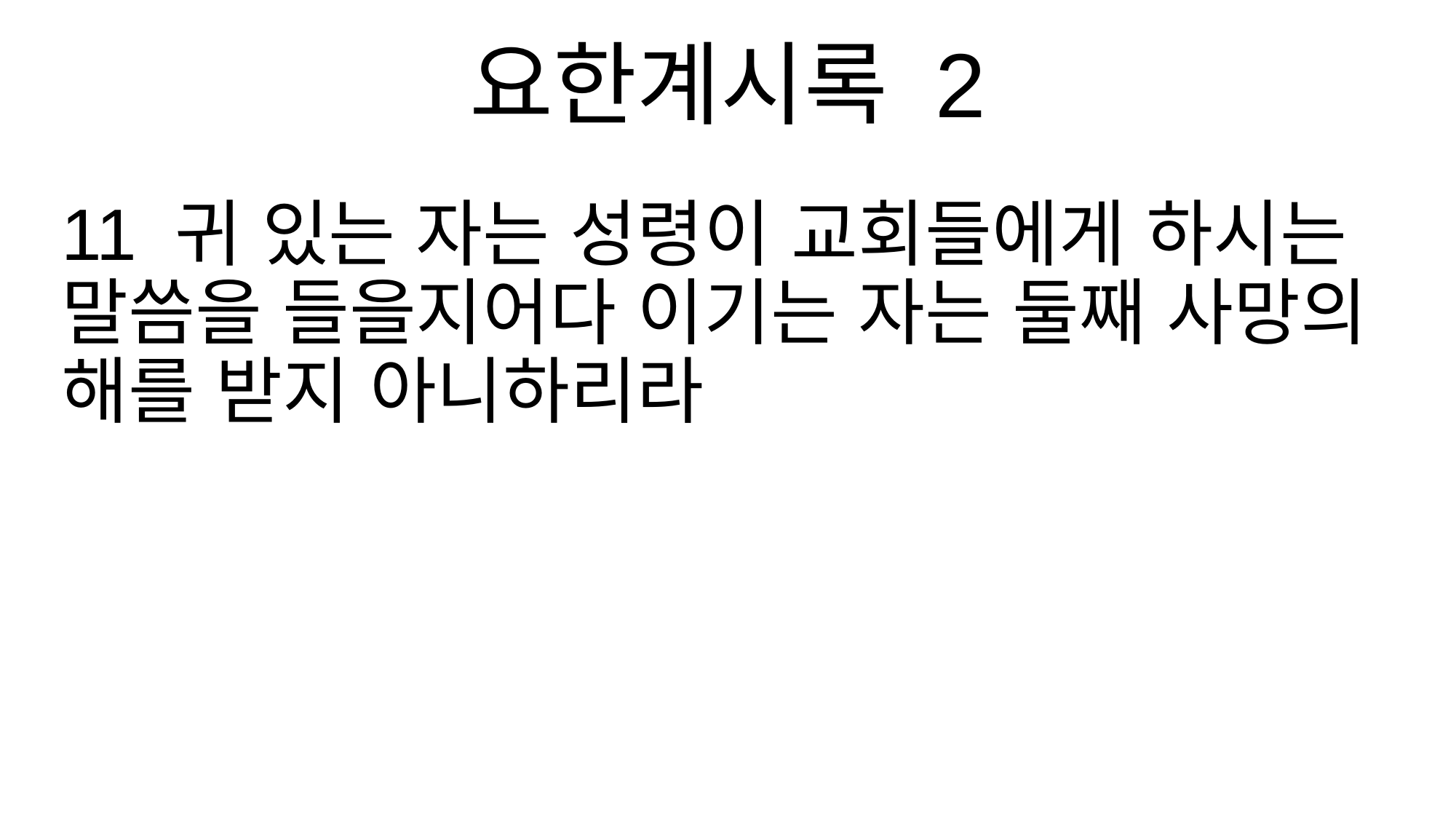

요한계시록 2
11 귀 있는 자는 성령이 교회들에게 하시는 말씀을 들을지어다 이기는 자는 둘째 사망의 해를 받지 아니하리라